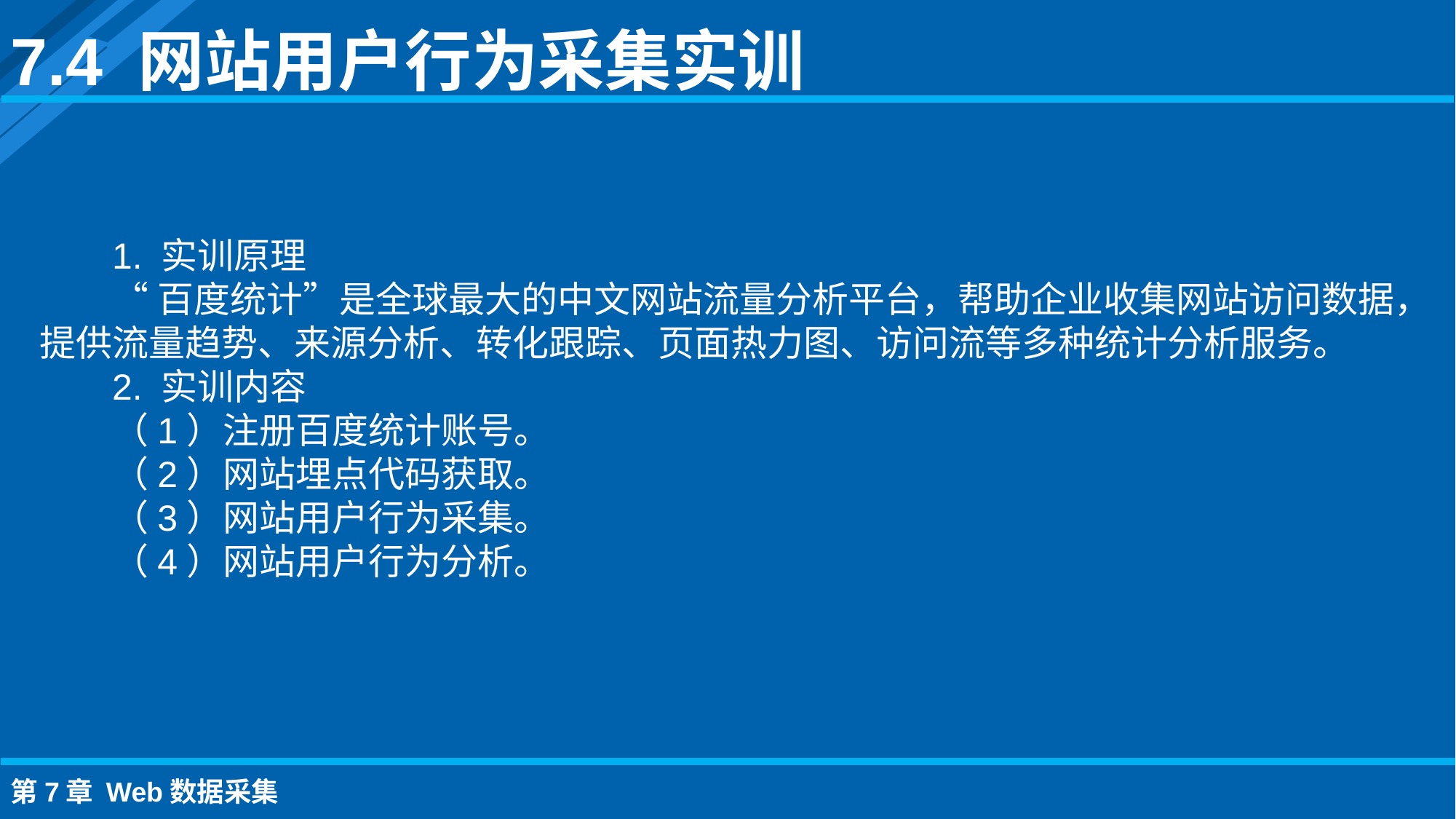

7.4 网站用户行为采集实训

1. 实训原理
“百度统计”是全球最大的中文网站流量分析平台，帮助企业收集网站访问数据，提供流量趋势、来源分析、转化跟踪、页面热力图、访问流等多种统计分析服务。
2. 实训内容
（1）注册百度统计账号。
（2）网站埋点代码获取。
（3）网站用户行为采集。
（4）网站用户行为分析。
第7章 Web数据采集